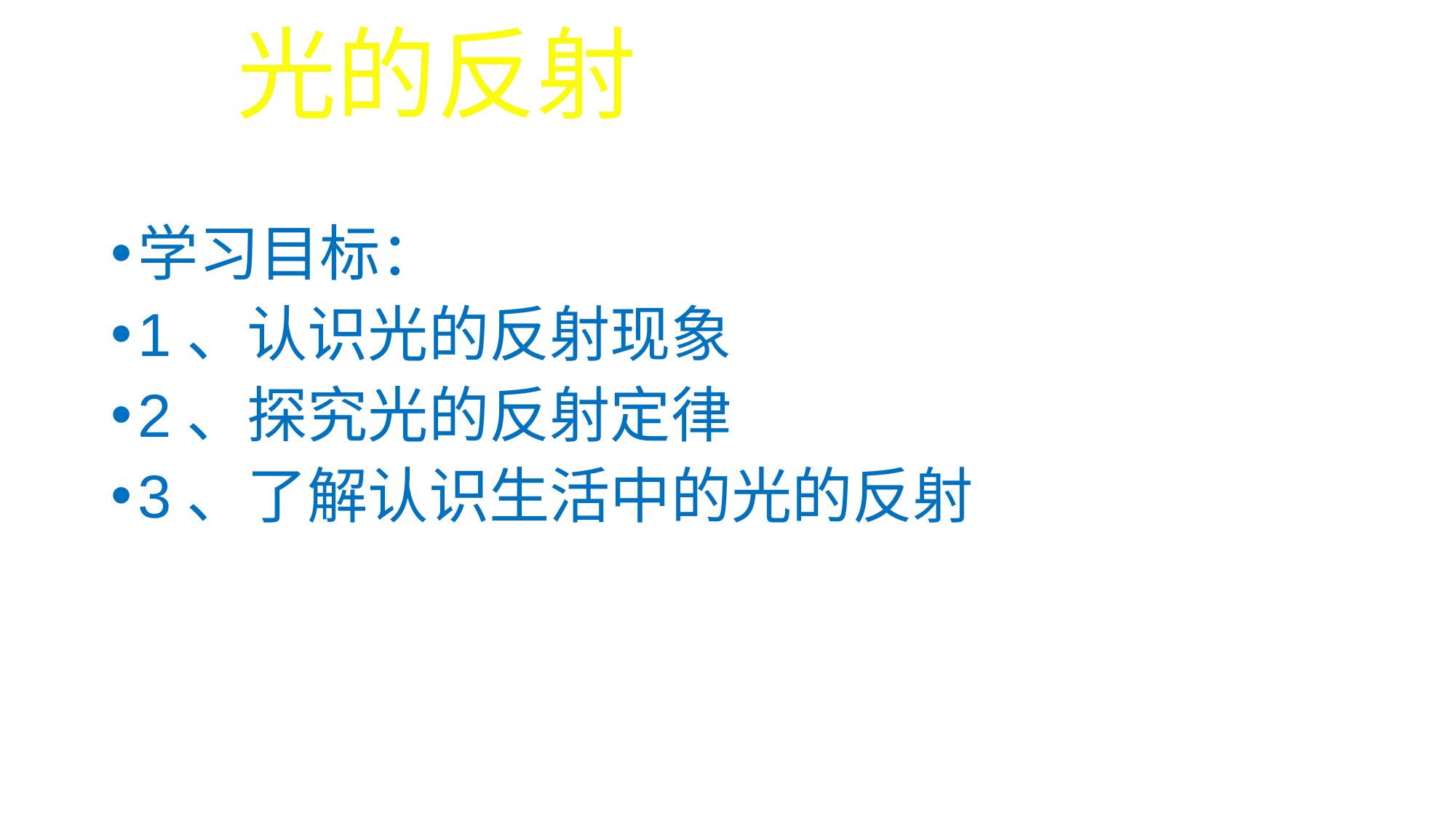

光的反射
学习目标：
1、认识光的反射现象
2、探究光的反射定律
3、了解认识生活中的光的反射